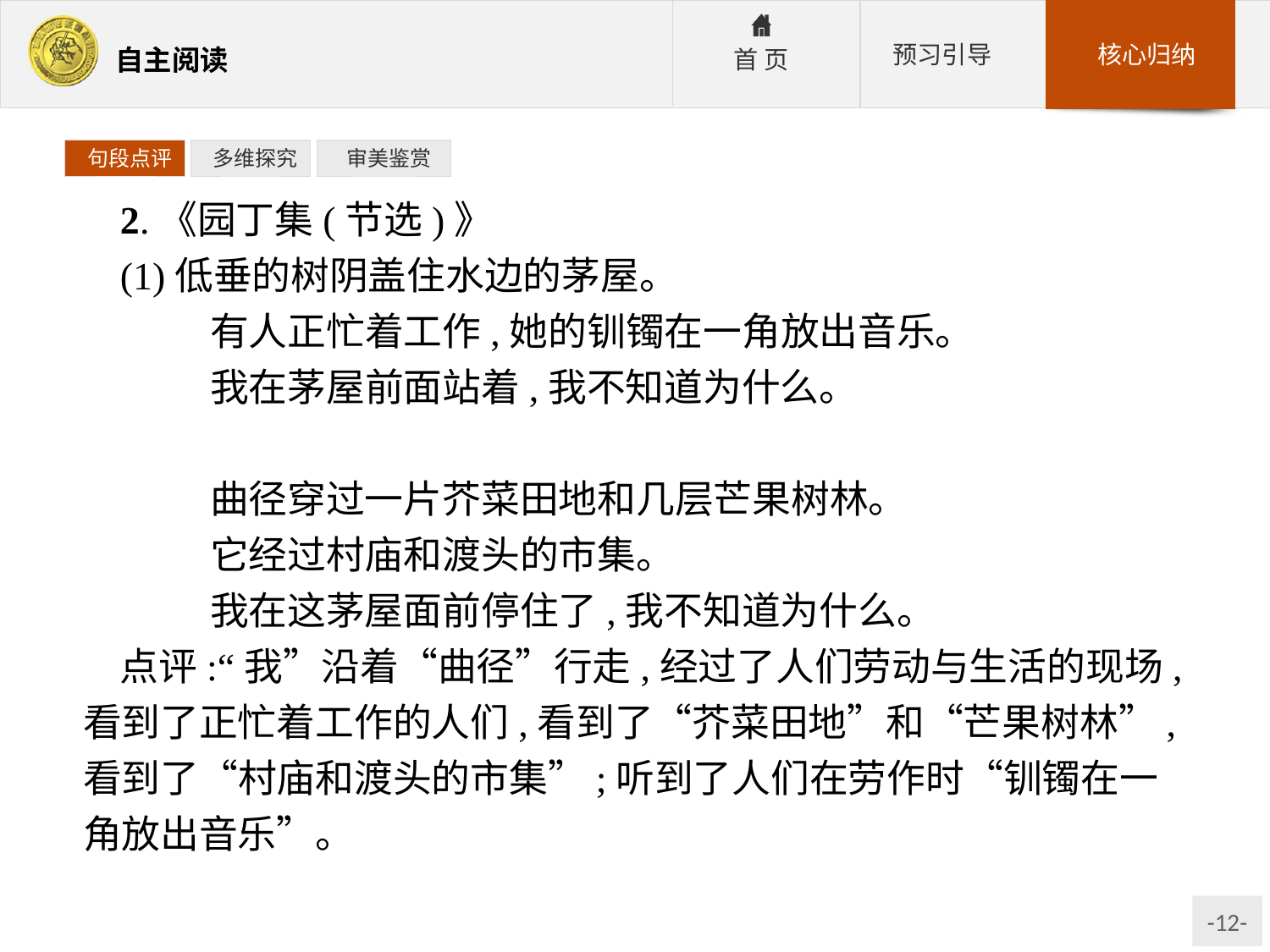

句段点评
 多维探究
 审美鉴赏
2.《园丁集(节选)》
(1)低垂的树阴盖住水边的茅屋。
	有人正忙着工作,她的钏镯在一角放出音乐。
	我在茅屋前面站着,我不知道为什么。

	曲径穿过一片芥菜田地和几层芒果树林。
	它经过村庙和渡头的市集。
	我在这茅屋面前停住了,我不知道为什么。
点评:“我”沿着“曲径”行走,经过了人们劳动与生活的现场,看到了正忙着工作的人们,看到了“芥菜田地”和“芒果树林”,看到了“村庙和渡头的市集”;听到了人们在劳作时“钏镯在一角放出音乐”。